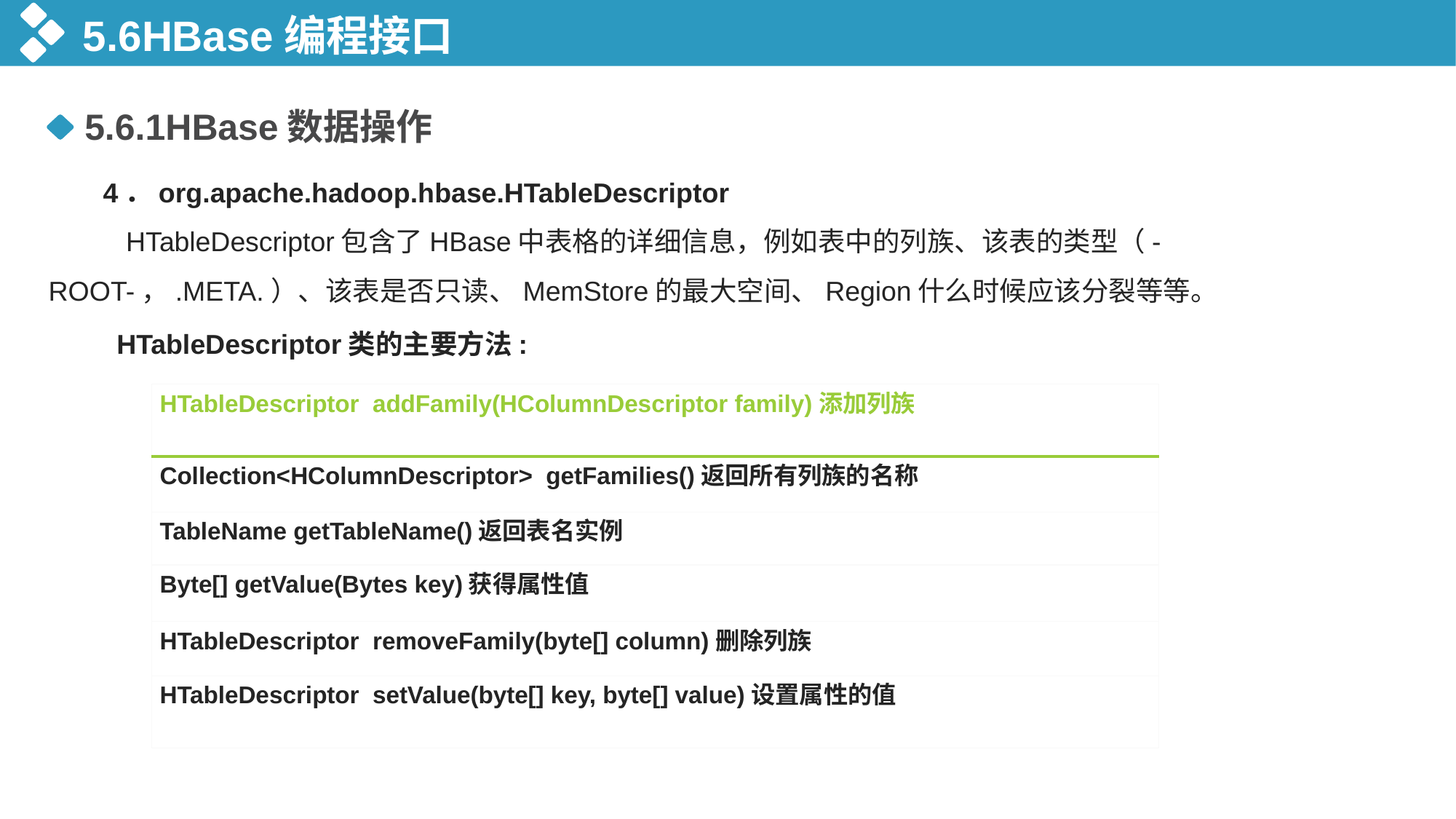

5.6HBase编程接口
5.6.1HBase数据操作

4．org.apache.hadoop.hbase.HTableDescriptor
   HTableDescriptor包含了HBase中表格的详细信息，例如表中的列族、该表的类型（-ROOT-，.META.）、该表是否只读、MemStore的最大空间、Region什么时候应该分裂等等。
     HTableDescriptor类的主要方法:
| HTableDescriptor addFamily(HColumnDescriptor family)添加列族 |
| --- |
| Collection<HColumnDescriptor> getFamilies()返回所有列族的名称 |
| TableName getTableName()返回表名实例 |
| Byte[] getValue(Bytes key)获得属性值 |
| HTableDescriptor removeFamily(byte[] column)删除列族 |
| HTableDescriptor setValue(byte[] key, byte[] value)设置属性的值 |